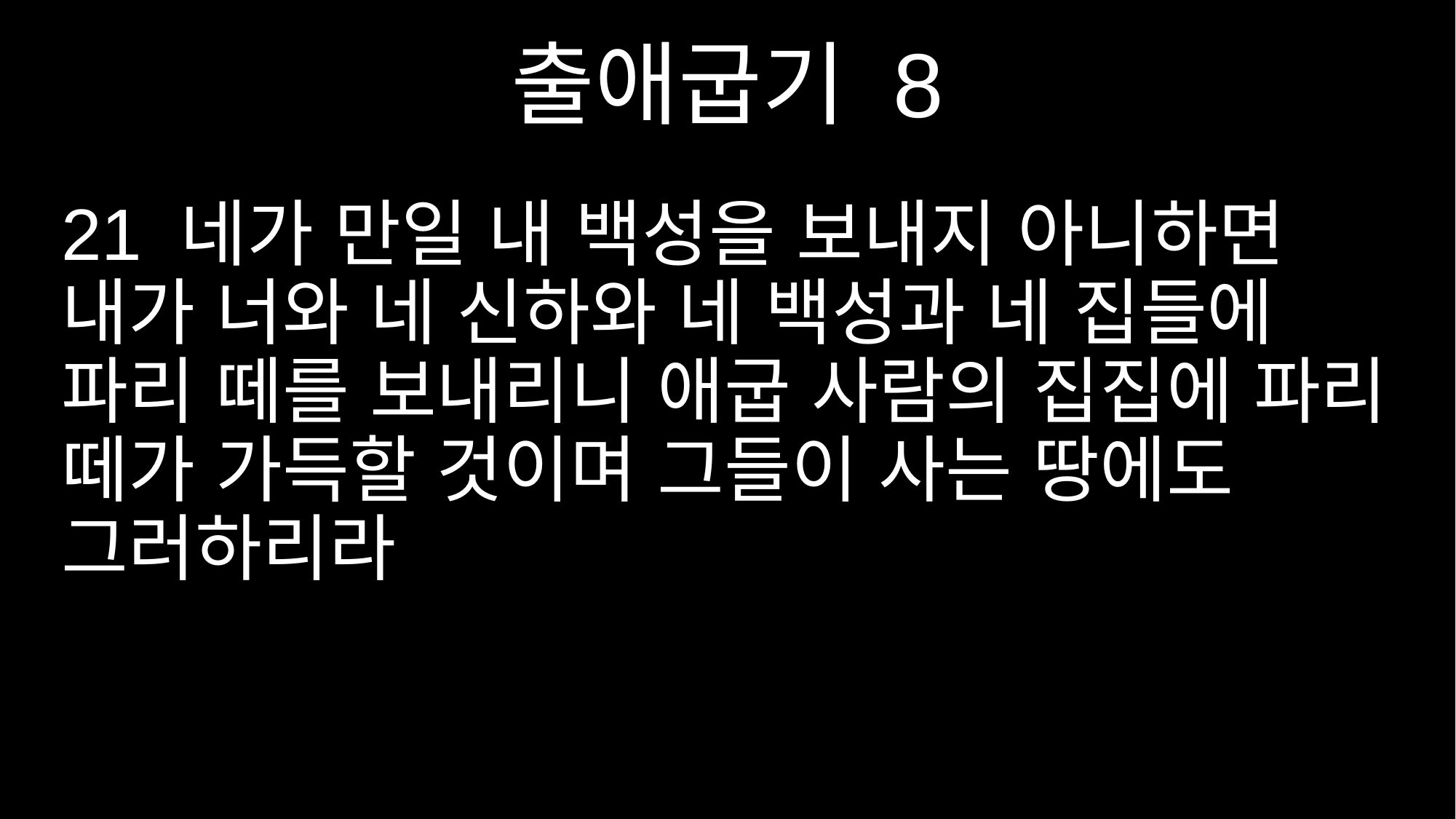

출애굽기 8
21 네가 만일 내 백성을 보내지 아니하면 내가 너와 네 신하와 네 백성과 네 집들에 파리 떼를 보내리니 애굽 사람의 집집에 파리 떼가 가득할 것이며 그들이 사는 땅에도 그러하리라